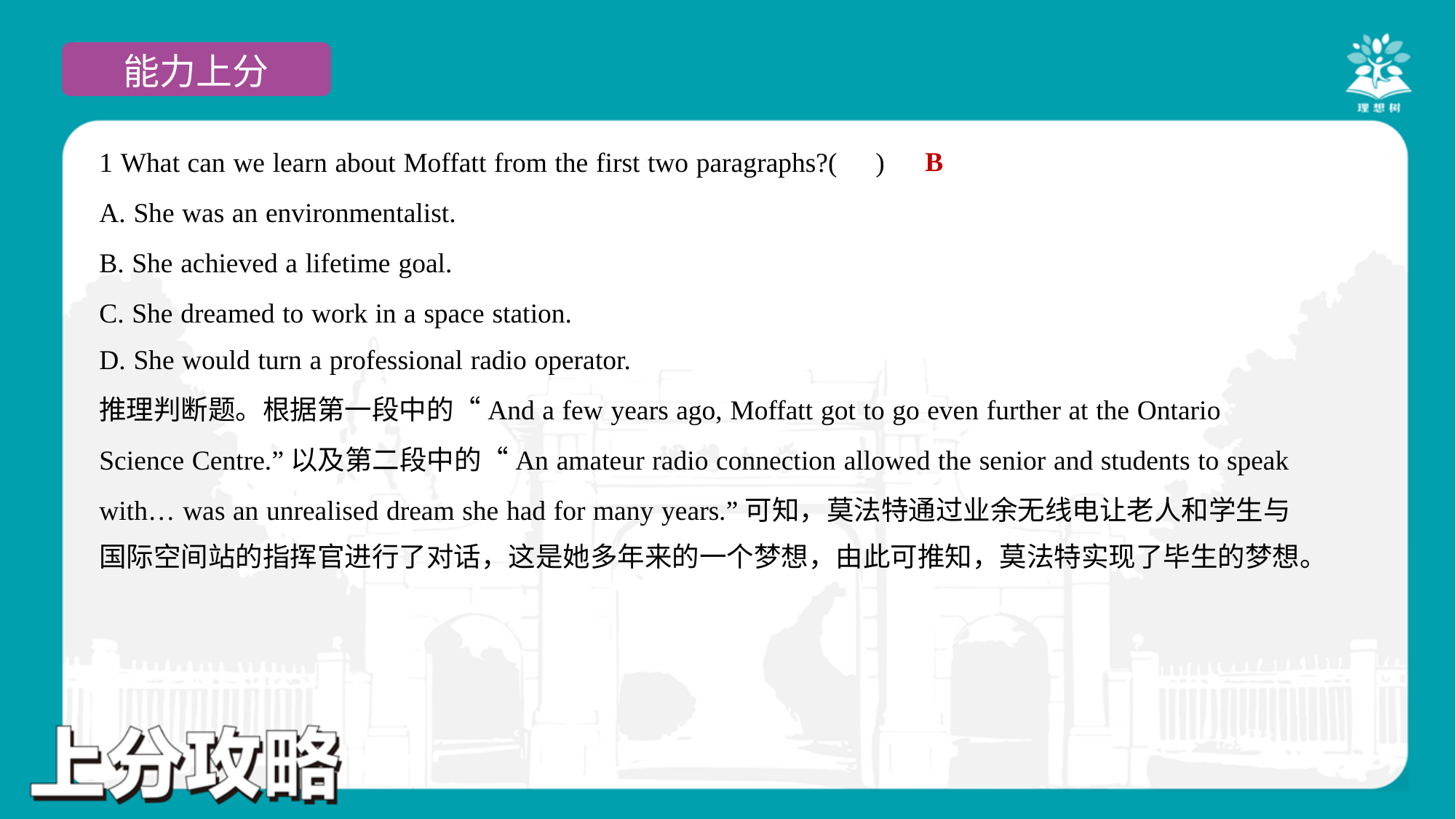

B
1 What can we learn about Moffatt from the first two paragraphs?(     )
A. She was an environmentalist.
B. She achieved a lifetime goal.
C. She dreamed to work in a space station.
D. She would turn a professional radio operator.
推理判断题。根据第一段中的“And a few years ago, Moffatt got to go even further at the Ontario
Science Centre.”以及第二段中的“An amateur radio connection allowed the senior and students to speak
with… was an unrealised dream she had for many years.”可知，莫法特通过业余无线电让老人和学生与
国际空间站的指挥官进行了对话，这是她多年来的一个梦想，由此可推知，莫法特实现了毕生的梦想。